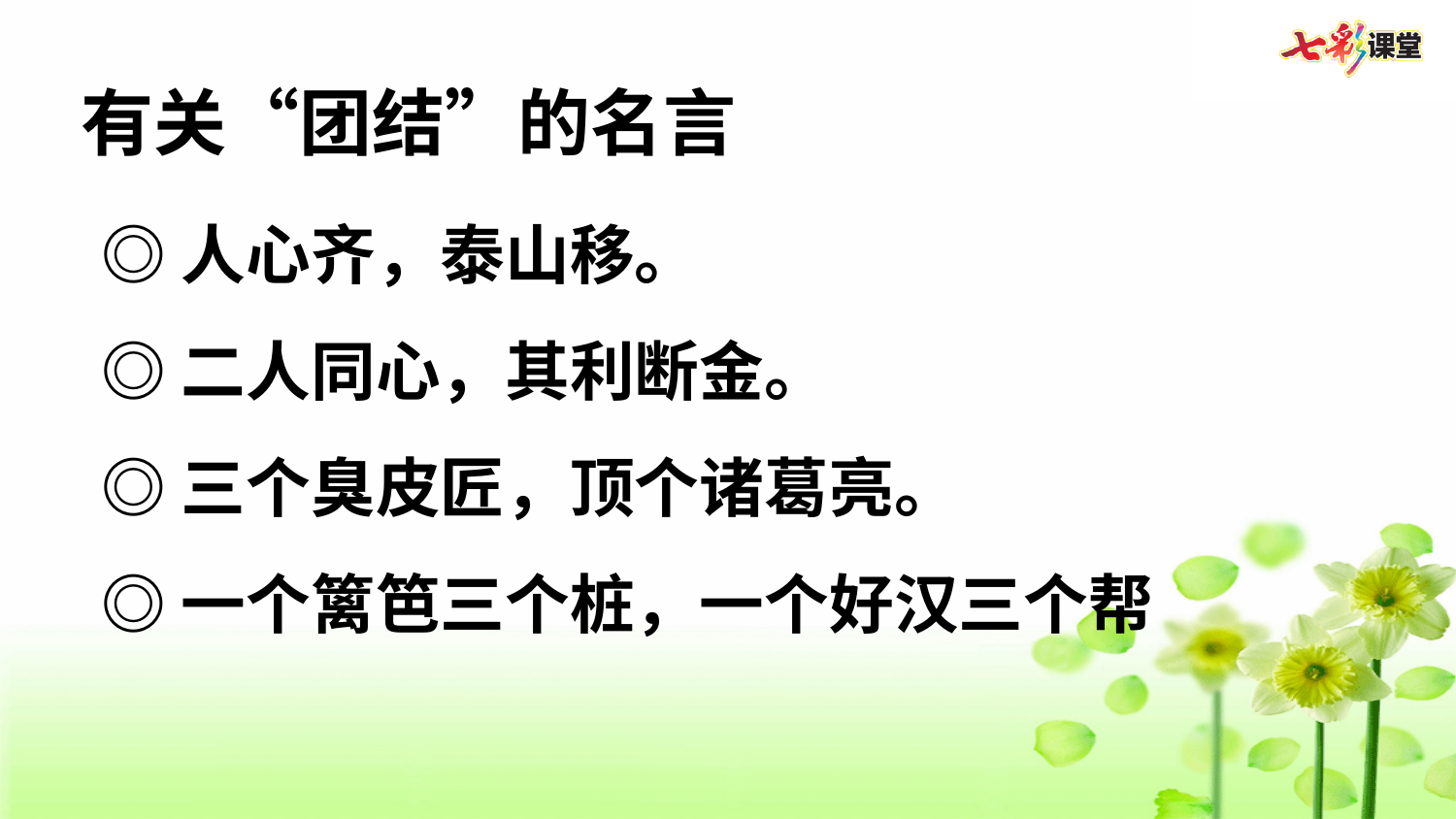

有关“团结”的名言
◎人心齐，泰山移。
◎二人同心，其利断金。
◎三个臭皮匠，顶个诸葛亮。
◎一个篱笆三个桩，一个好汉三个帮